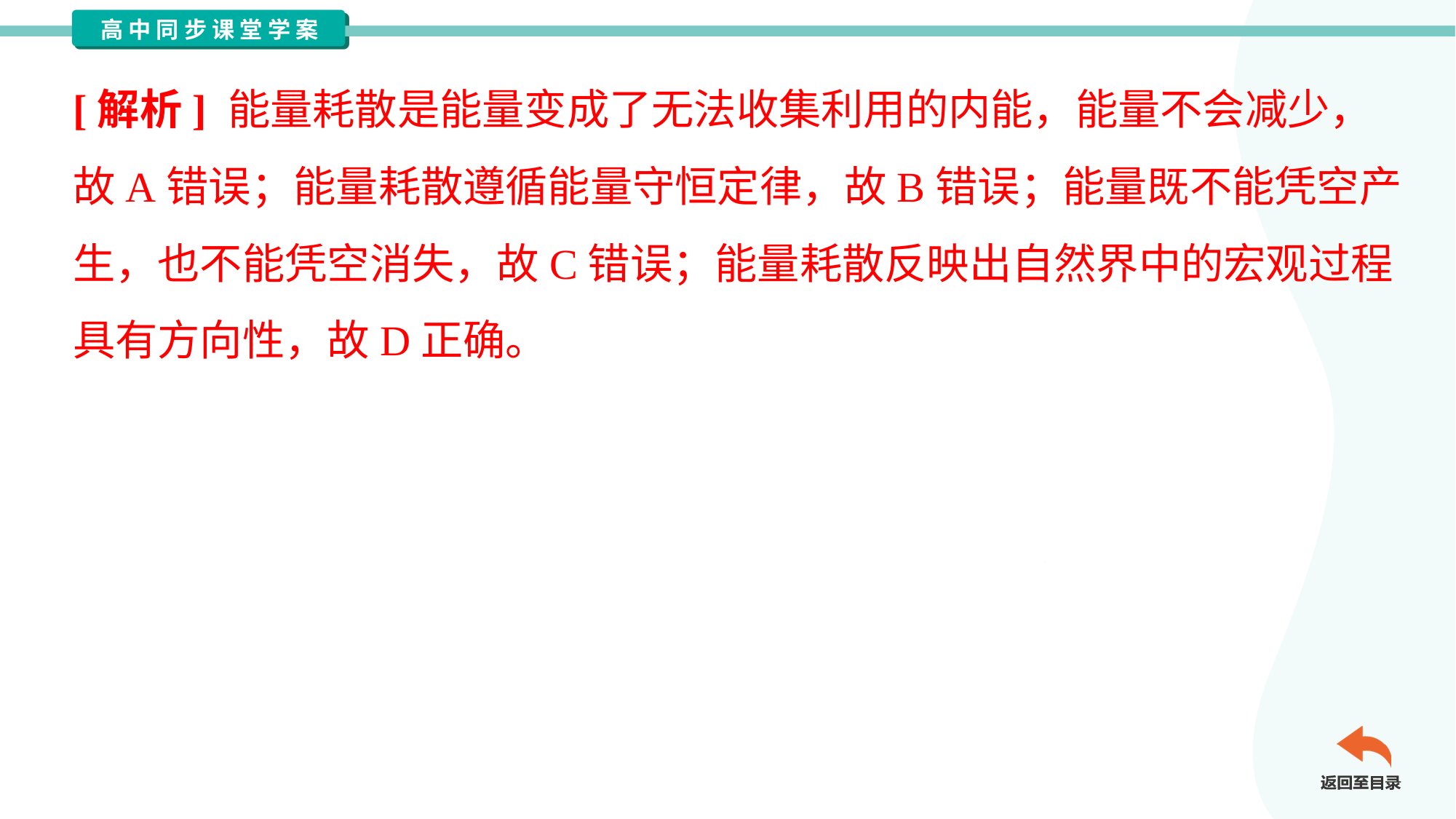

[解析] 能量耗散是能量变成了无法收集利用的内能，能量不会减少，
故A错误；能量耗散遵循能量守恒定律，故B错误；能量既不能凭空产
生，也不能凭空消失，故C错误；能量耗散反映出自然界中的宏观过程
具有方向性，故D正确。